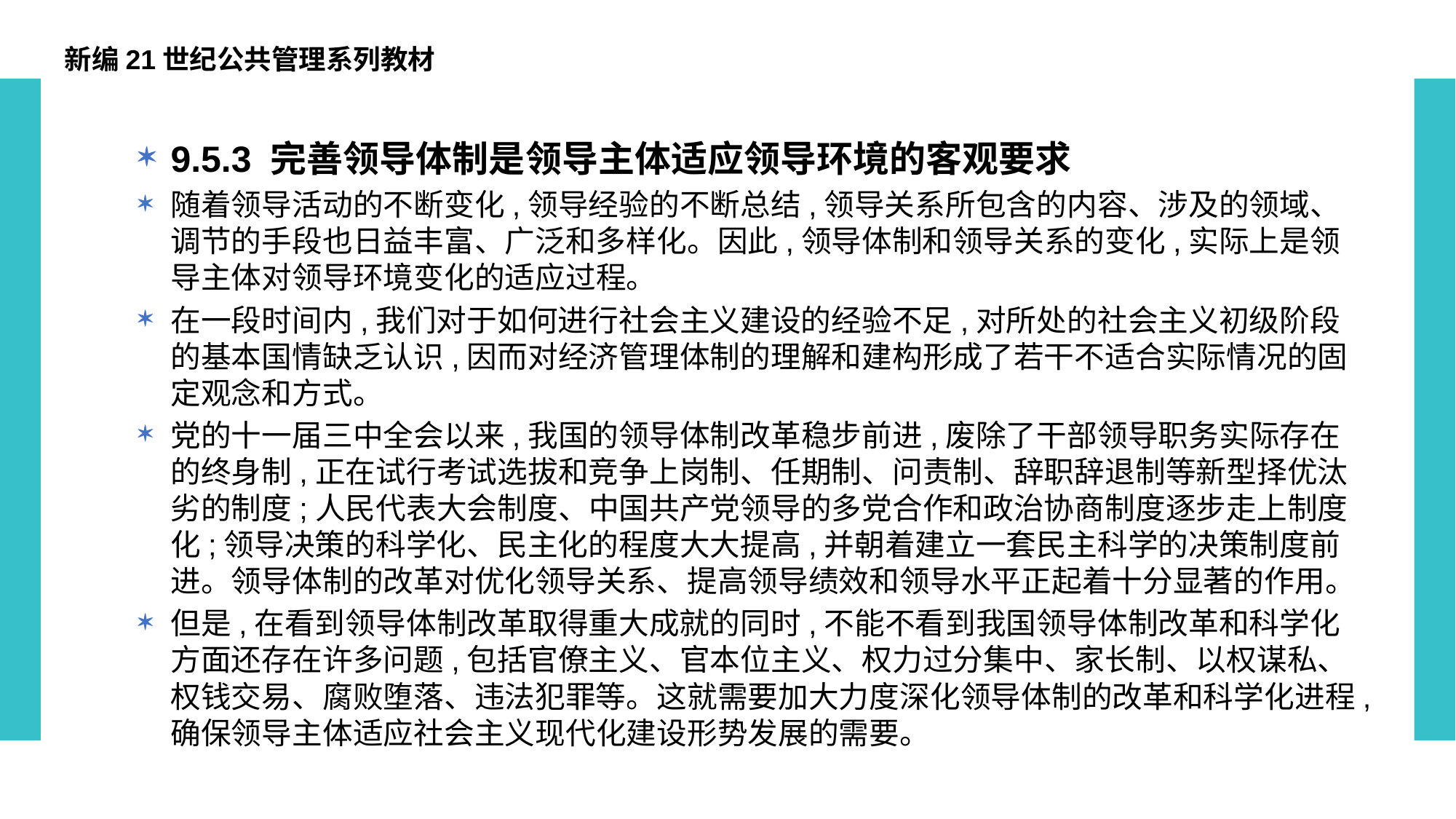

新编21世纪公共管理系列教材
9.5.3 完善领导体制是领导主体适应领导环境的客观要求
随着领导活动的不断变化,领导经验的不断总结,领导关系所包含的内容、涉及的领域、调节的手段也日益丰富、广泛和多样化。因此,领导体制和领导关系的变化,实际上是领导主体对领导环境变化的适应过程。
在一段时间内,我们对于如何进行社会主义建设的经验不足,对所处的社会主义初级阶段的基本国情缺乏认识,因而对经济管理体制的理解和建构形成了若干不适合实际情况的固定观念和方式。
党的十一届三中全会以来,我国的领导体制改革稳步前进,废除了干部领导职务实际存在的终身制,正在试行考试选拔和竞争上岗制、任期制、问责制、辞职辞退制等新型择优汰劣的制度;人民代表大会制度、中国共产党领导的多党合作和政治协商制度逐步走上制度化;领导决策的科学化、民主化的程度大大提高,并朝着建立一套民主科学的决策制度前进。领导体制的改革对优化领导关系、提高领导绩效和领导水平正起着十分显著的作用。
但是,在看到领导体制改革取得重大成就的同时,不能不看到我国领导体制改革和科学化方面还存在许多问题,包括官僚主义、官本位主义、权力过分集中、家长制、以权谋私、权钱交易、腐败堕落、违法犯罪等。这就需要加大力度深化领导体制的改革和科学化进程,确保领导主体适应社会主义现代化建设形势发展的需要。